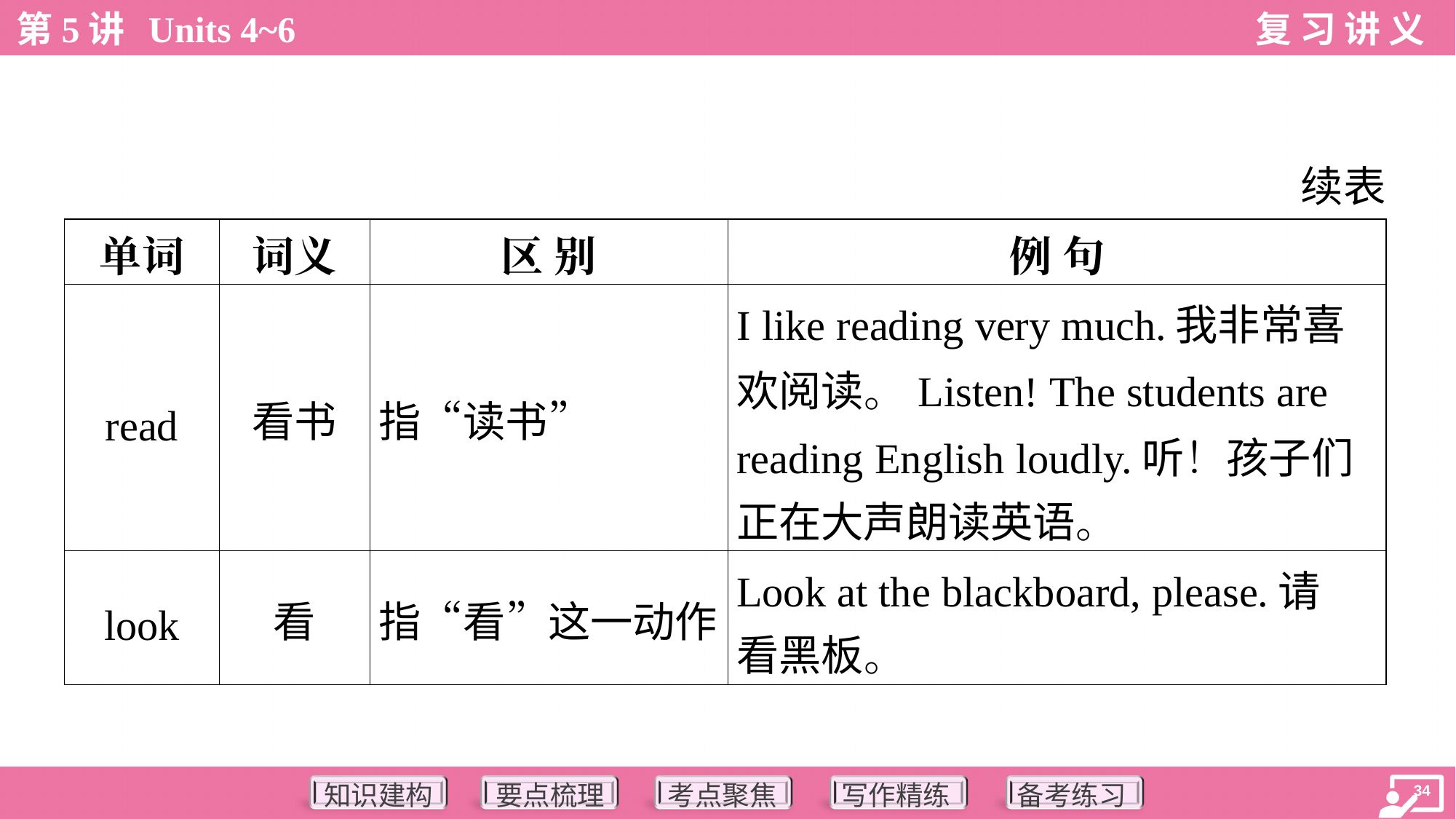

续表
| 单词 | 词义 | 区 别 | 例 句 |
| --- | --- | --- | --- |
| read | 看书 | 指“读书” | I like reading very much.我非常喜 欢阅读。Listen! The students are reading English loudly.听！孩子们 正在大声朗读英语。 |
| look | 看 | 指“看”这一动作 | Look at the blackboard, please.请 看黑板。 |